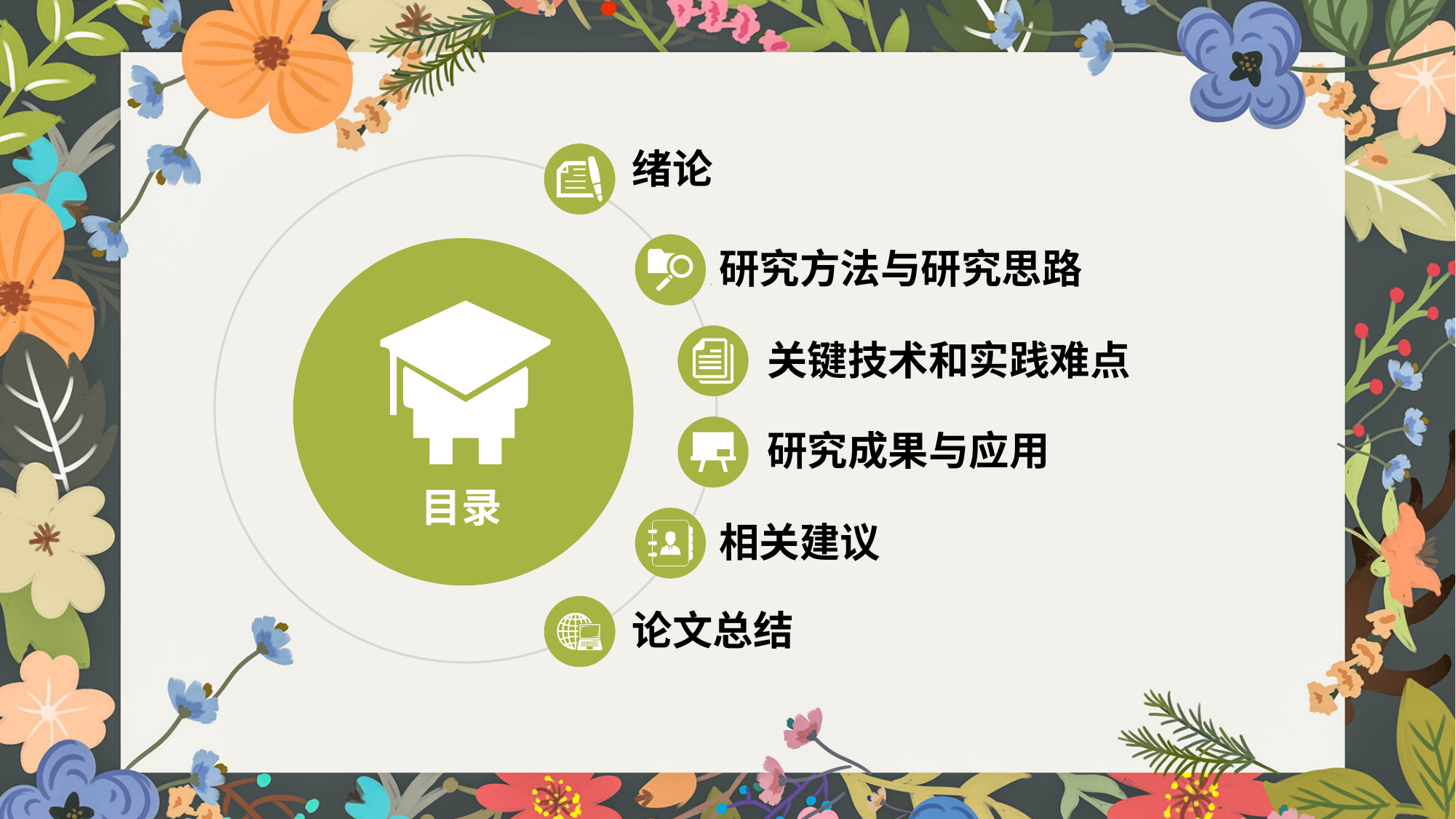

绪论

研究方法与研究思路

目录

关键技术和实践难点

研究成果与应用

相关建议

论文总结